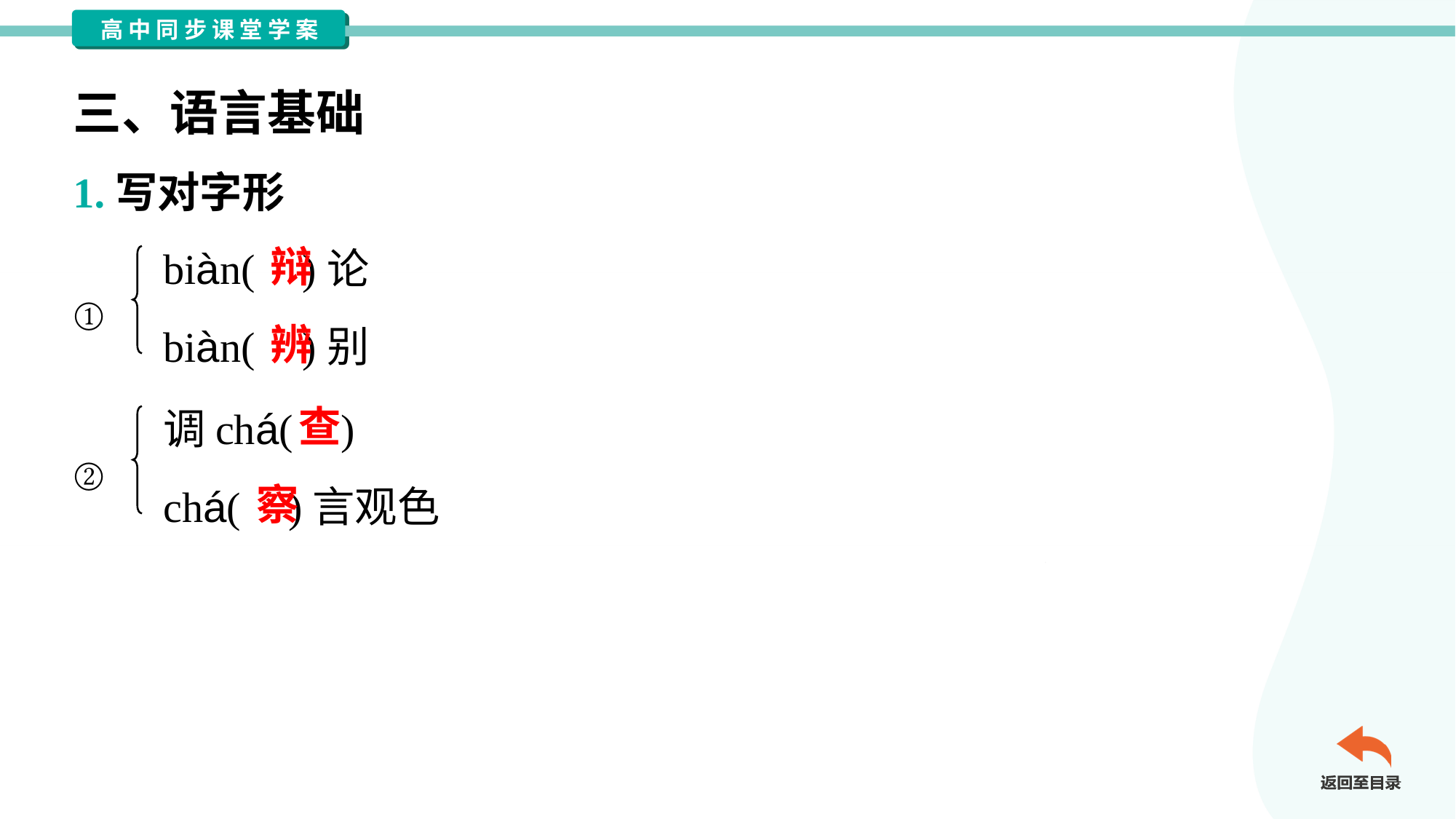

三、语言基础
1.写对字形
biàn(    )论
biàn(    )别
辩

①

辨
调chá(    )
chá(    )言观色
查

②

察